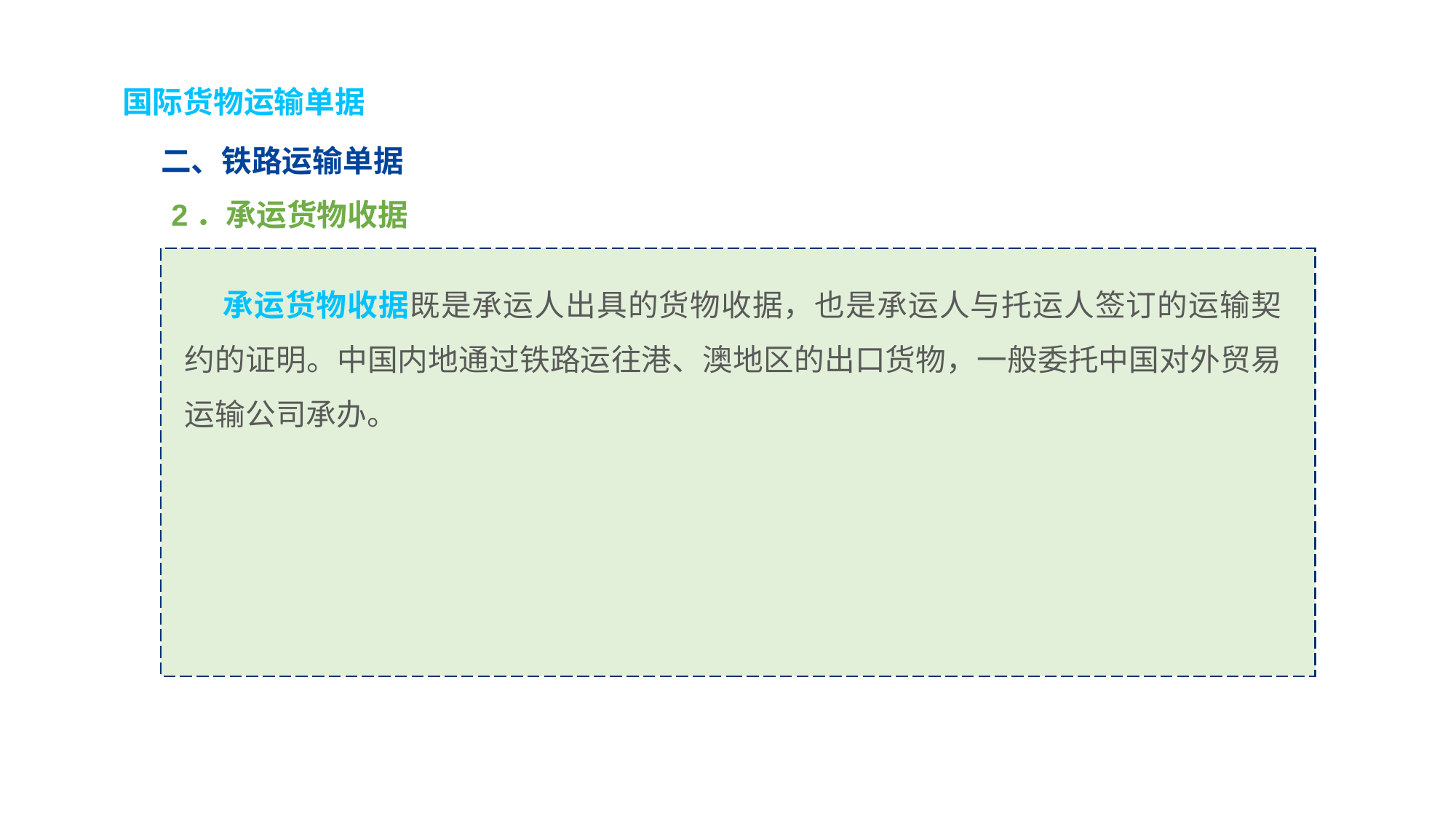

国际货物运输单据
二、铁路运输单据
2．承运货物收据

    承运货物收据既是承运人出具的货物收据，也是承运人与托运人签订的运输契约的证明。中国内地通过铁路运往港、澳地区的出口货物，一般委托中国对外贸易运输公司承办。